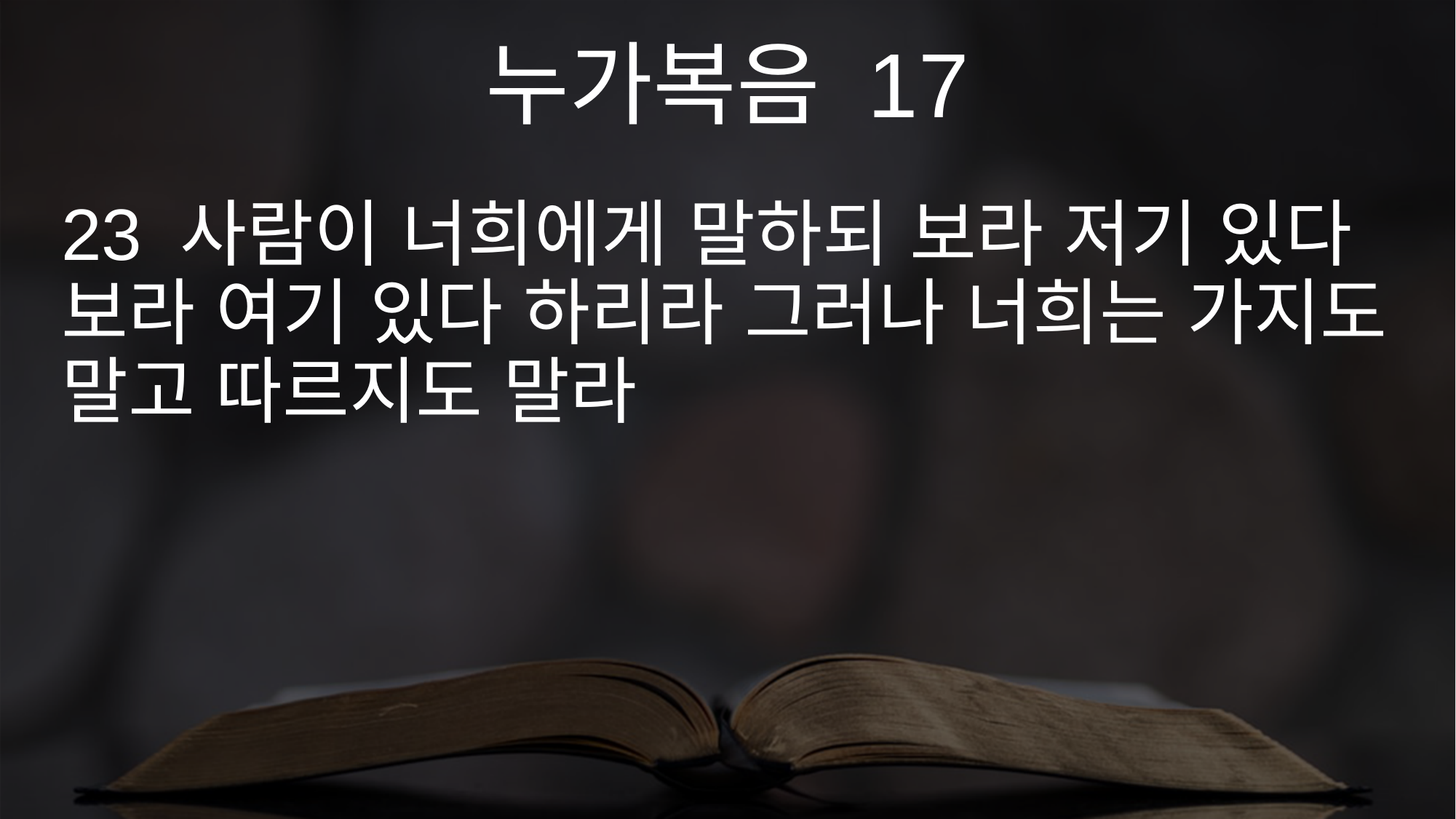

누가복음 17
23 사람이 너희에게 말하되 보라 저기 있다 보라 여기 있다 하리라 그러나 너희는 가지도 말고 따르지도 말라